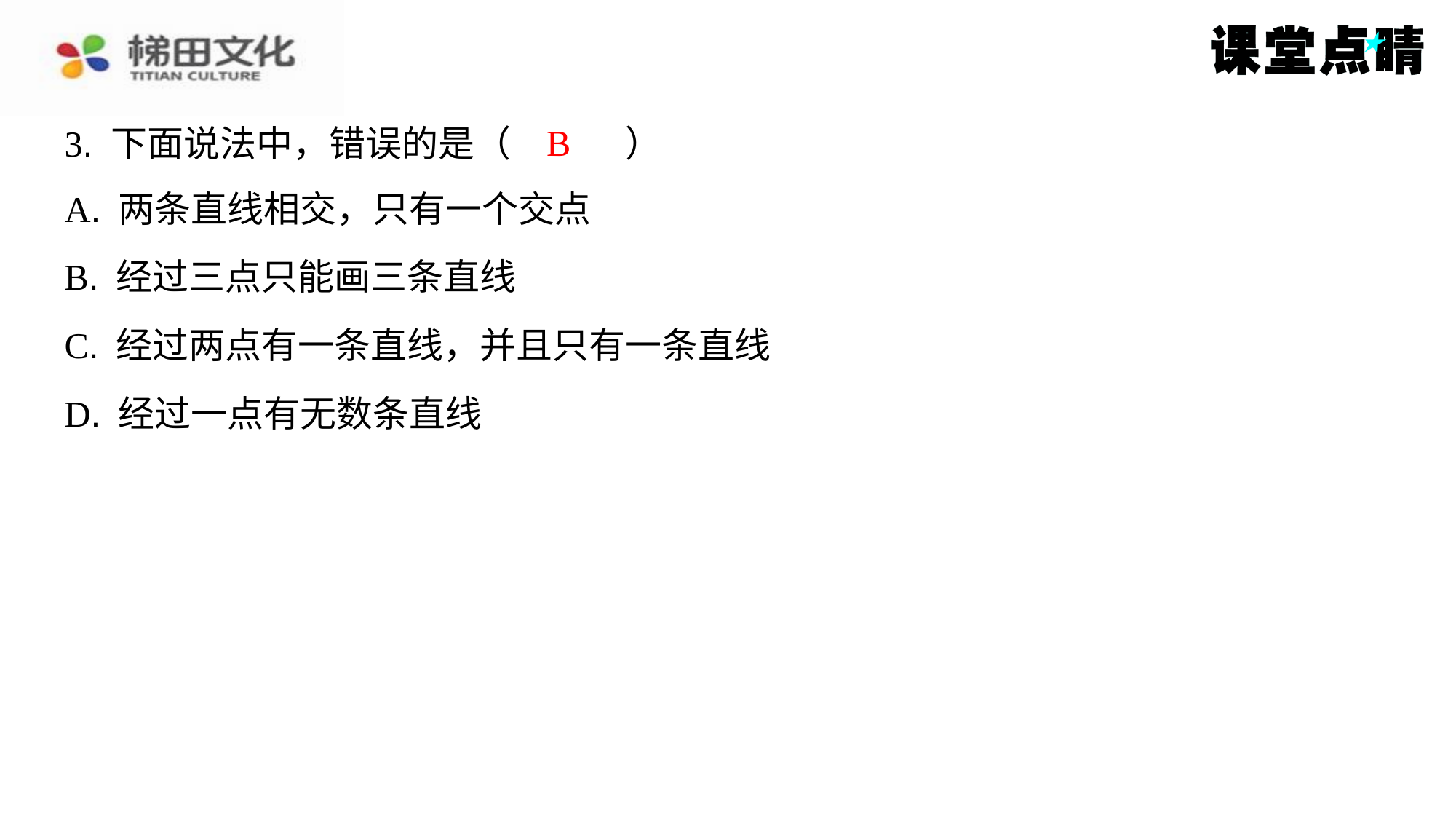

B
3. 下面说法中，错误的是（　B　）
| A. 两条直线相交，只有一个交点 |
| --- |
| B. 经过三点只能画三条直线 |
| C. 经过两点有一条直线，并且只有一条直线 |
| D. 经过一点有无数条直线 |